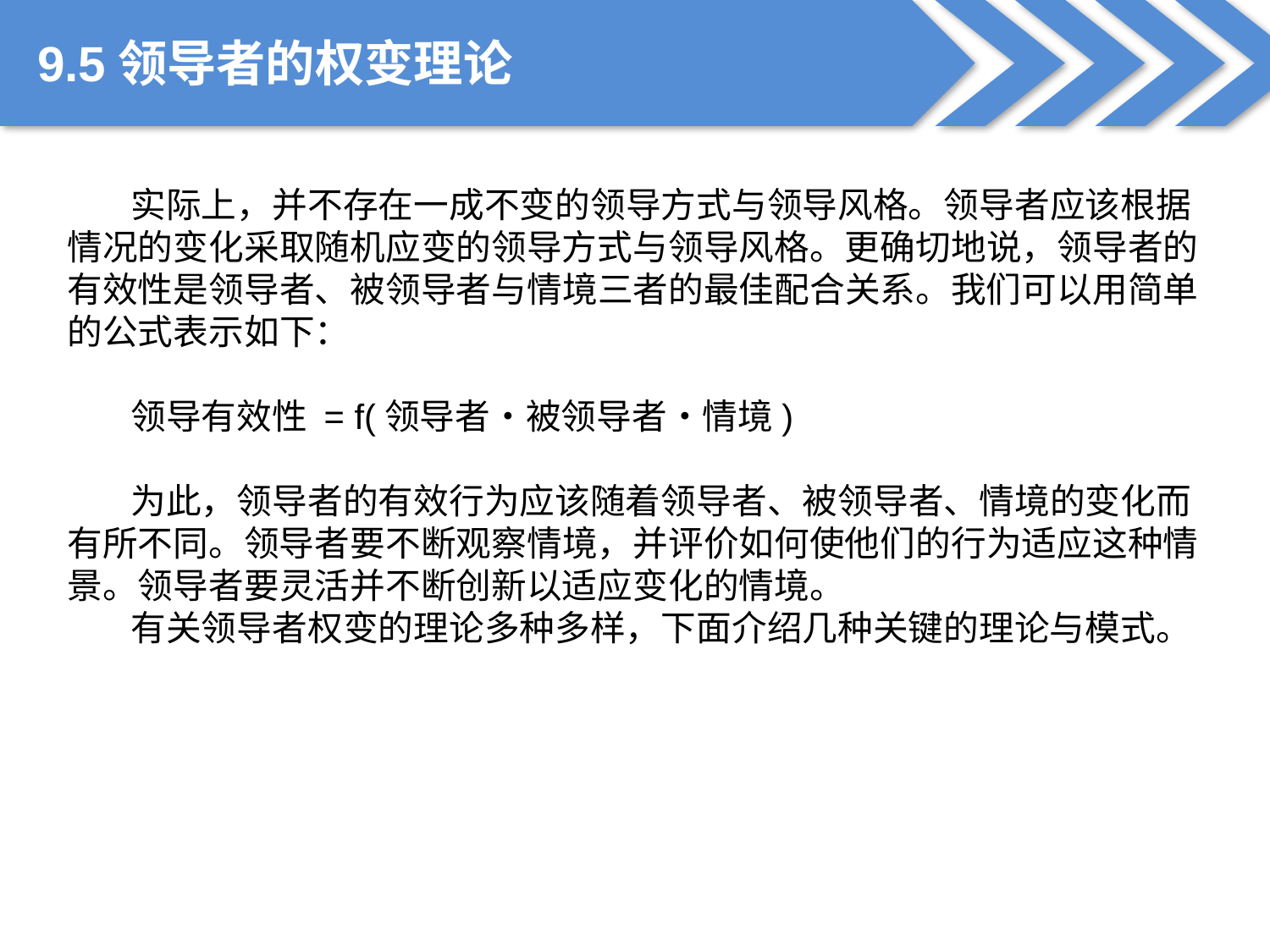

9.5领导者的权变理论
实际上，并不存在一成不变的领导方式与领导风格。领导者应该根据情况的变化采取随机应变的领导方式与领导风格。更确切地说，领导者的有效性是领导者、被领导者与情境三者的最佳配合关系。我们可以用简单的公式表示如下：

领导有效性 = f(领导者•被领导者•情境)

为此，领导者的有效行为应该随着领导者、被领导者、情境的变化而有所不同。领导者要不断观察情境，并评价如何使他们的行为适应这种情景。领导者要灵活并不断创新以适应变化的情境。
有关领导者权变的理论多种多样，下面介绍几种关键的理论与模式。